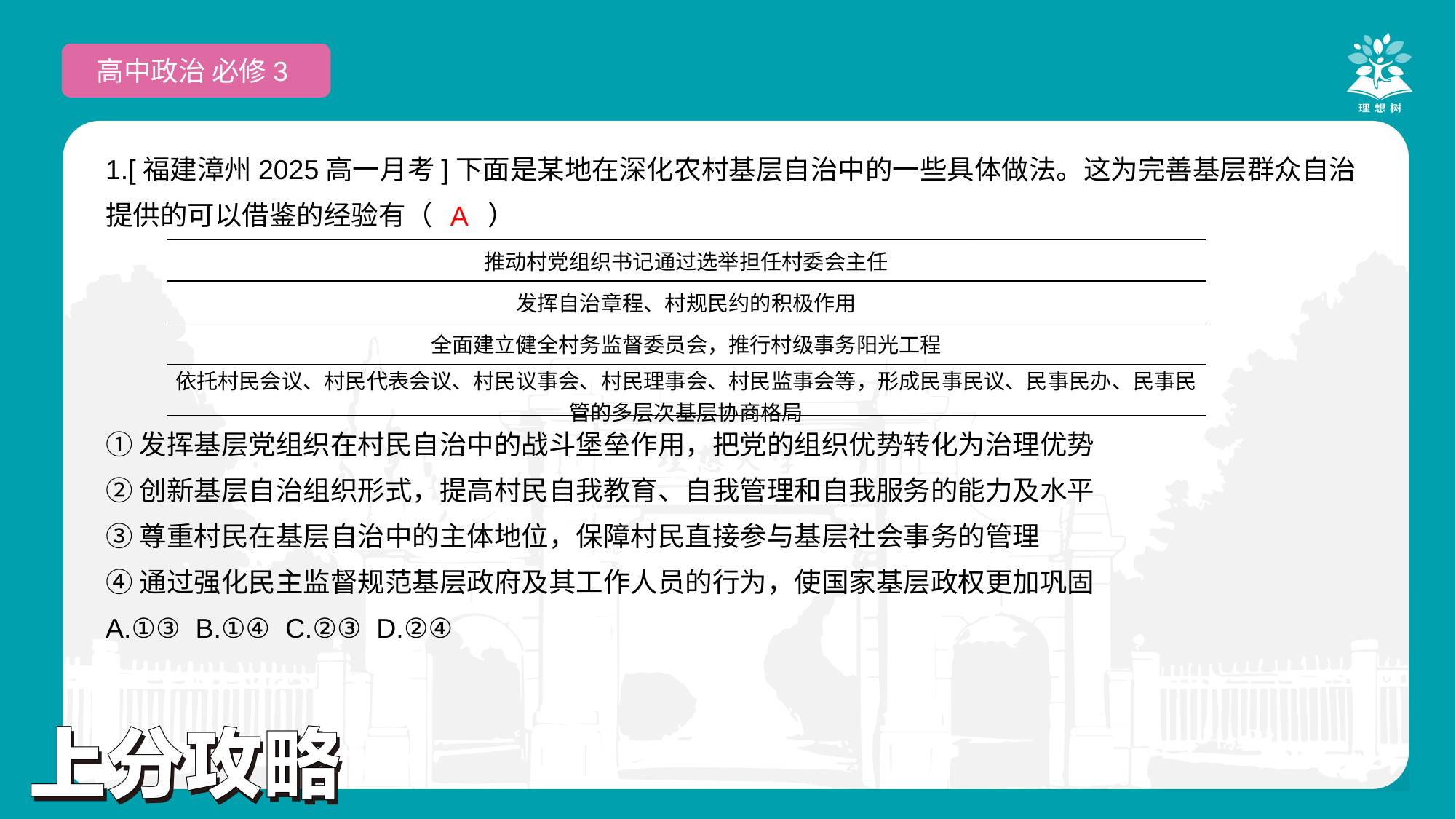

高中政治 必修3
1.[福建漳州2025高一月考]下面是某地在深化农村基层自治中的一些具体做法。这为完善基层群众自治提供的可以借鉴的经验有（　　）

①发挥基层党组织在村民自治中的战斗堡垒作用，把党的组织优势转化为治理优势
②创新基层自治组织形式，提高村民自我教育、自我管理和自我服务的能力及水平
③尊重村民在基层自治中的主体地位，保障村民直接参与基层社会事务的管理
④通过强化民主监督规范基层政府及其工作人员的行为，使国家基层政权更加巩固
A.①③  B.①④  C.②③  D.②④
 A
| 推动村党组织书记通过选举担任村委会主任 |
| --- |
| 发挥自治章程、村规民约的积极作用 |
| 全面建立健全村务监督委员会，推行村级事务阳光工程 |
| 依托村民会议、村民代表会议、村民议事会、村民理事会、村民监事会等，形成民事民议、民事民办、民事民管的多层次基层协商格局 |